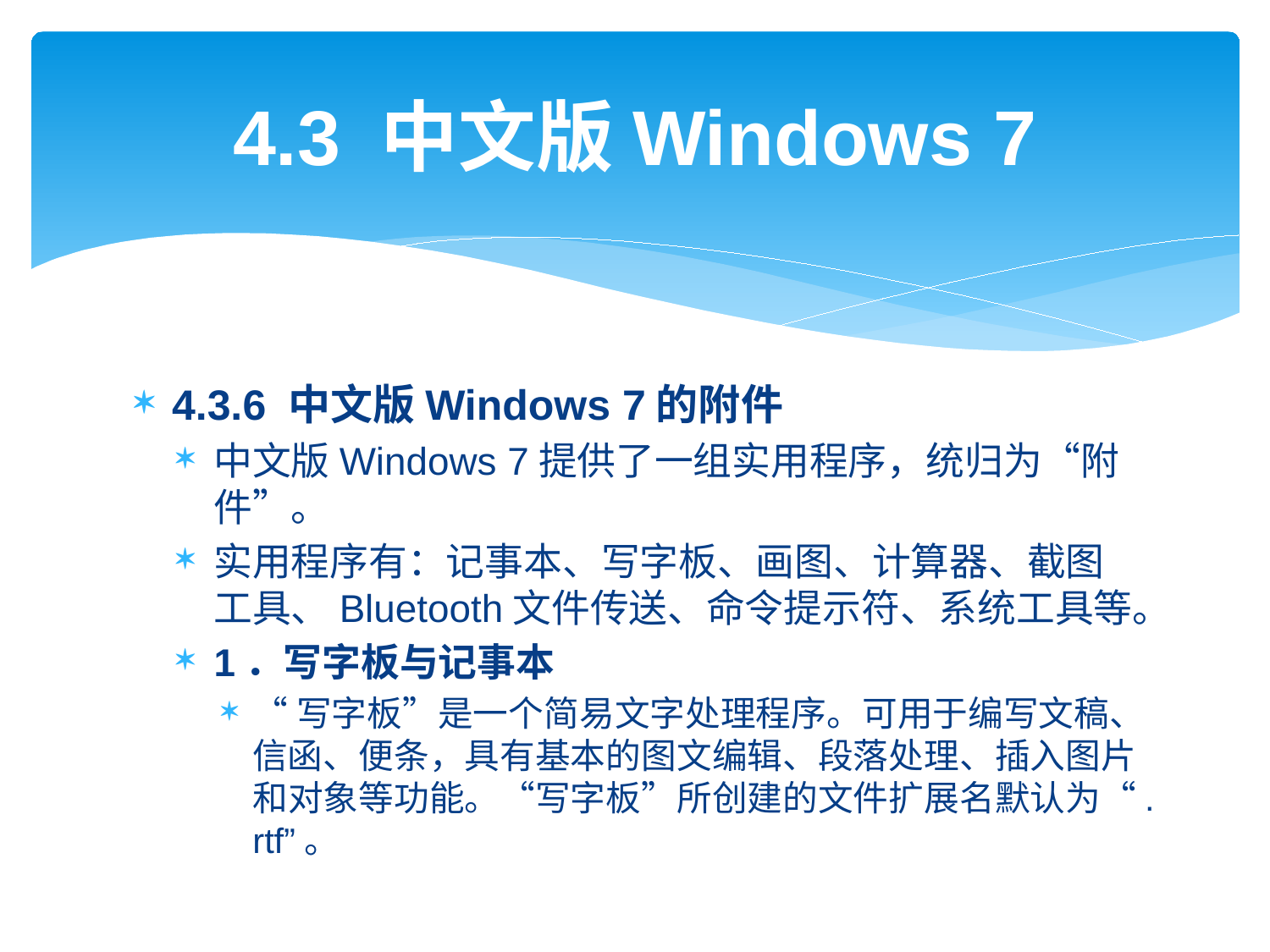

# 4.3 中文版Windows 7
4.3.6 中文版Windows 7的附件
中文版Windows 7提供了一组实用程序，统归为“附件”。
实用程序有：记事本、写字板、画图、计算器、截图工具、Bluetooth文件传送、命令提示符、系统工具等。
1．写字板与记事本
“写字板”是一个简易文字处理程序。可用于编写文稿、信函、便条，具有基本的图文编辑、段落处理、插入图片和对象等功能。“写字板”所创建的文件扩展名默认为“.rtf”。